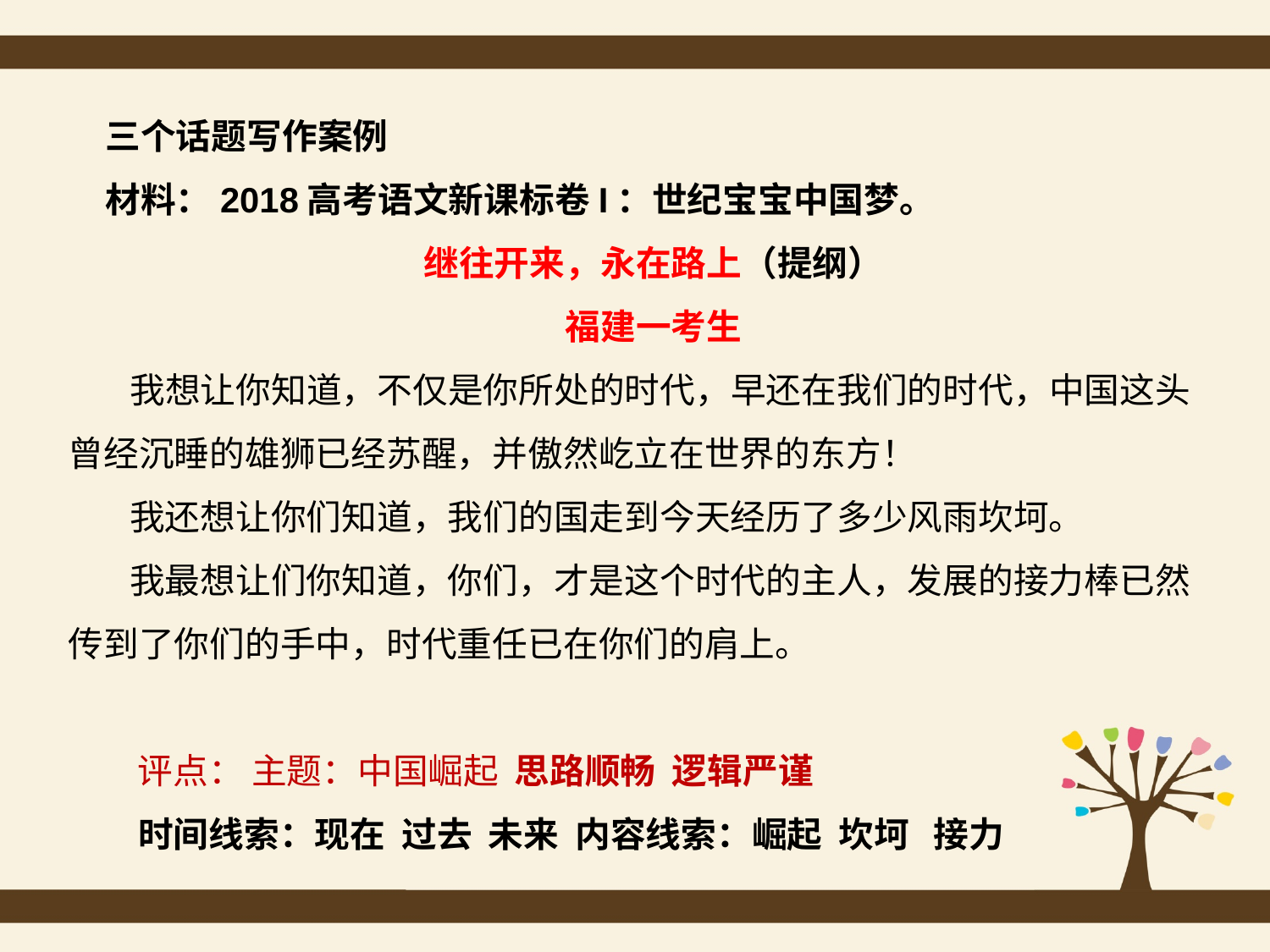

三个话题写作案例
材料：2018高考语文新课标卷I：世纪宝宝中国梦。
继往开来，永在路上（提纲）
福建一考生
  我想让你知道，不仅是你所处的时代，早还在我们的时代，中国这头曾经沉睡的雄狮已经苏醒，并傲然屹立在世界的东方！
  我还想让你们知道，我们的国走到今天经历了多少风雨坎坷。
  我最想让们你知道，你们，才是这个时代的主人，发展的接力棒已然传到了你们的手中，时代重任已在你们的肩上。

   评点： 主题：中国崛起  思路顺畅  逻辑严谨
   时间线索：现在  过去  未来  内容线索：崛起  坎坷   接力